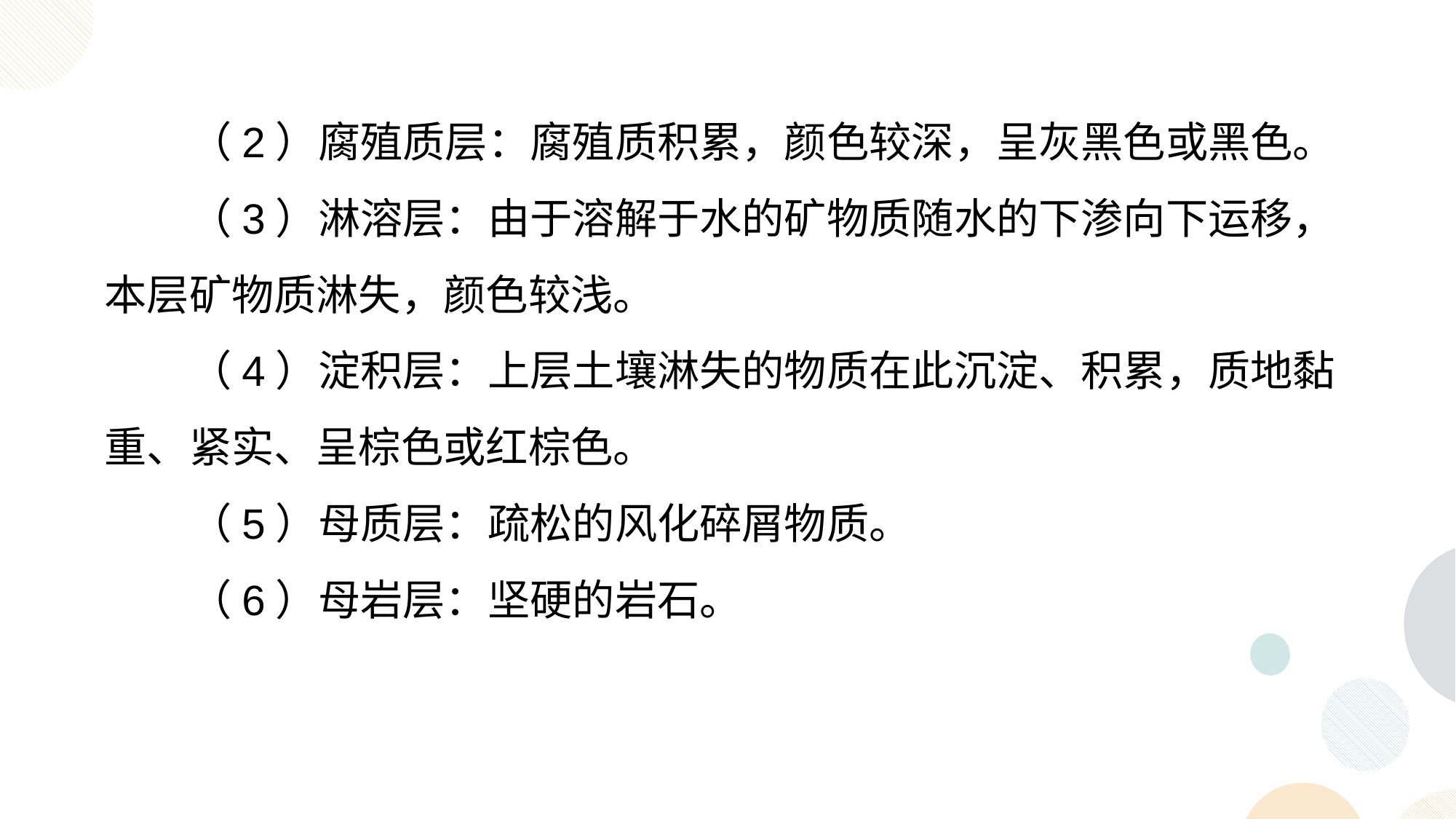

（2）腐殖质层：腐殖质积累，颜色较深，呈灰黑色或黑色。
（3）淋溶层：由于溶解于水的矿物质随水的下渗向下运移，本层矿物质淋失，颜色较浅。
（4）淀积层：上层土壤淋失的物质在此沉淀、积累，质地黏重、紧实、呈棕色或红棕色。
（5）母质层：疏松的风化碎屑物质。
（6）母岩层：坚硬的岩石。